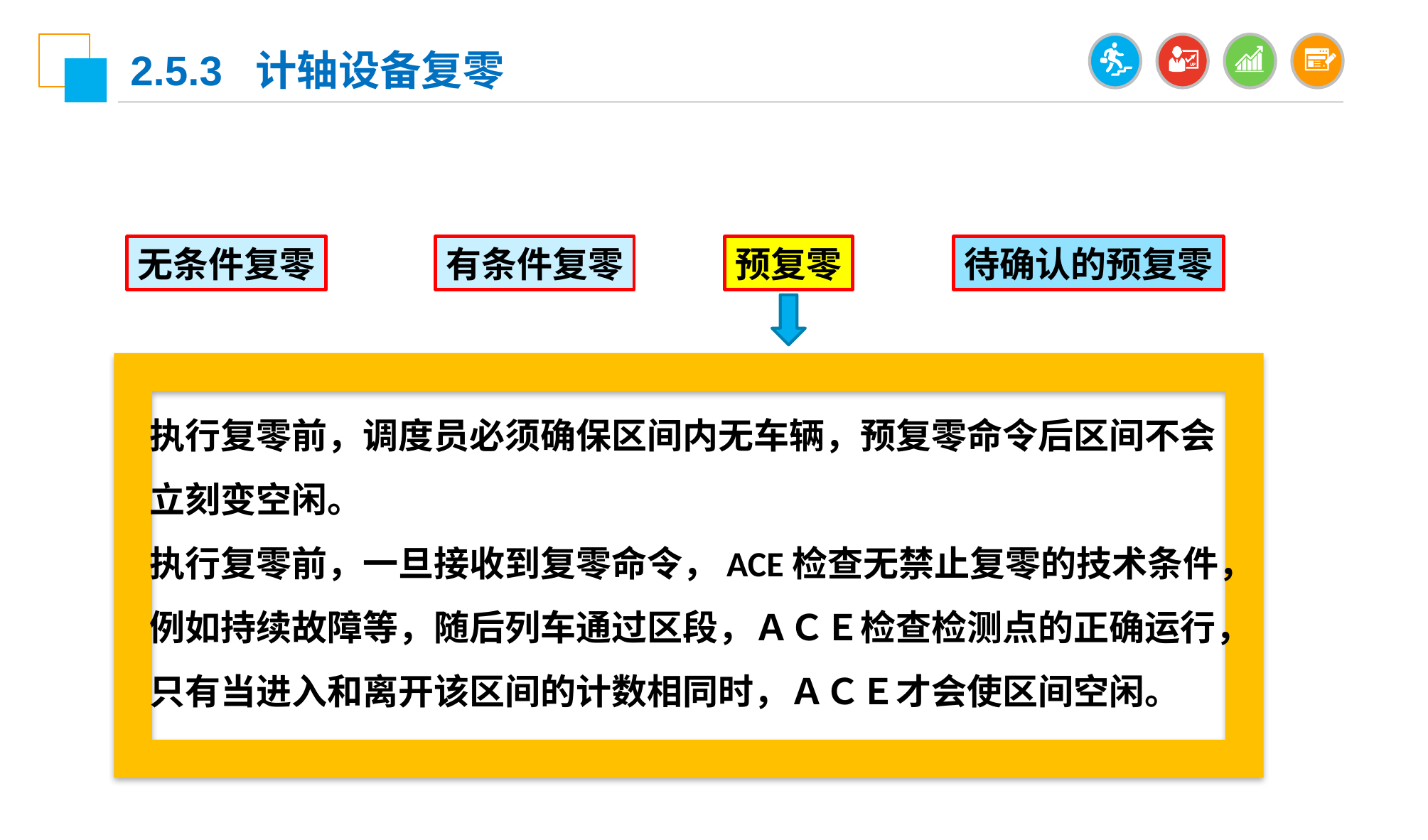

2.5.3  计轴设备复零
无条件复零
有条件复零
预复零
待确认的预复零

执行复零前，调度员必须确保区间内无车辆，预复零命令后区间不会立刻变空闲。
执行复零前，一旦接收到复零命令，ACE检查无禁止复零的技术条件，例如持续故障等，随后列车通过区段，ＡＣＥ检查检测点的正确运行，只有当进入和离开该区间的计数相同时，ＡＣＥ才会使区间空闲。